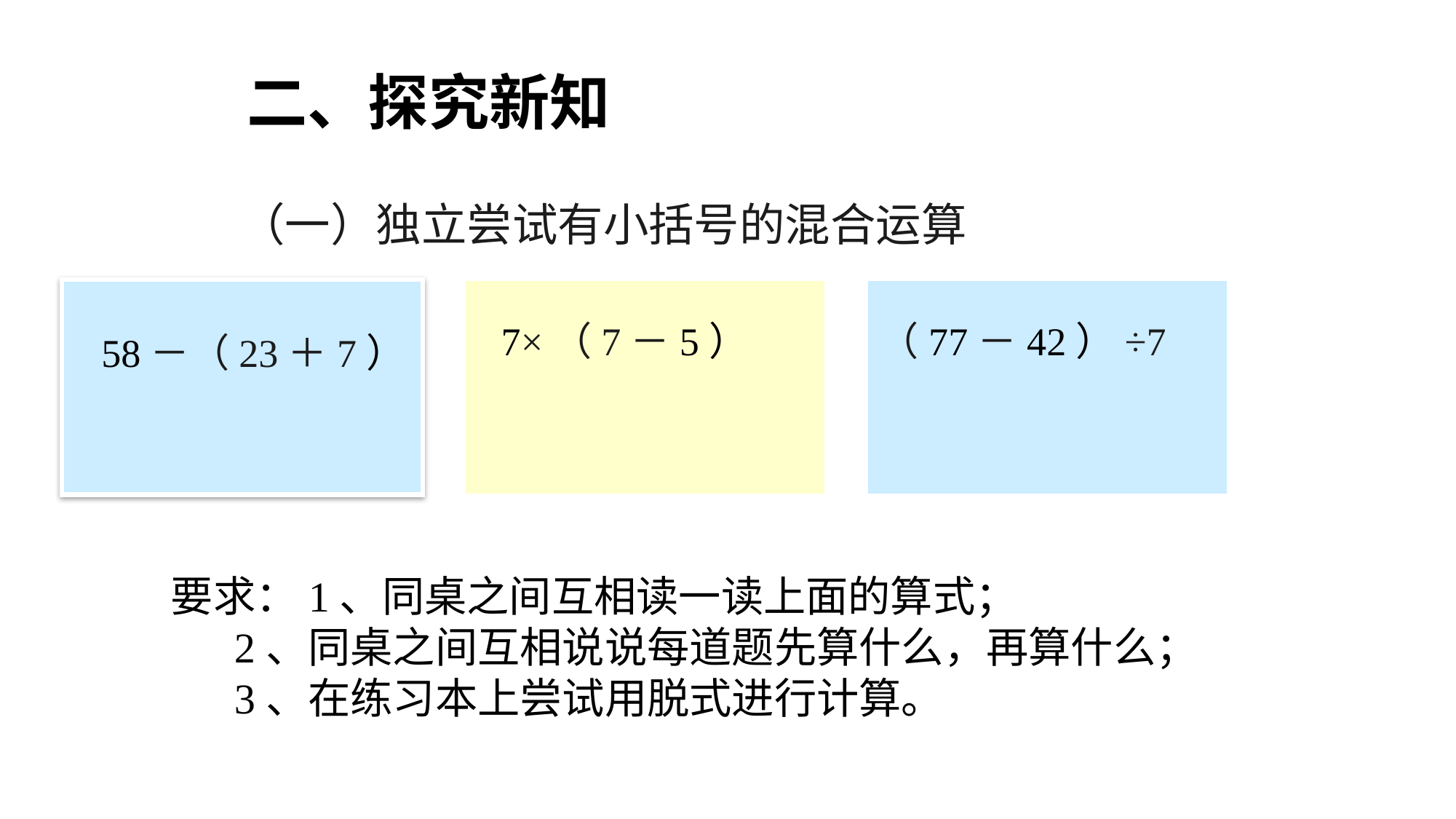

二、探究新知
（一）独立尝试有小括号的混合运算

7×（7－5）
   （77－42）÷7
58－（23＋7）
要求：1、同桌之间互相读一读上面的算式；
      2、同桌之间互相说说每道题先算什么，再算什么；
      3、在练习本上尝试用脱式进行计算。